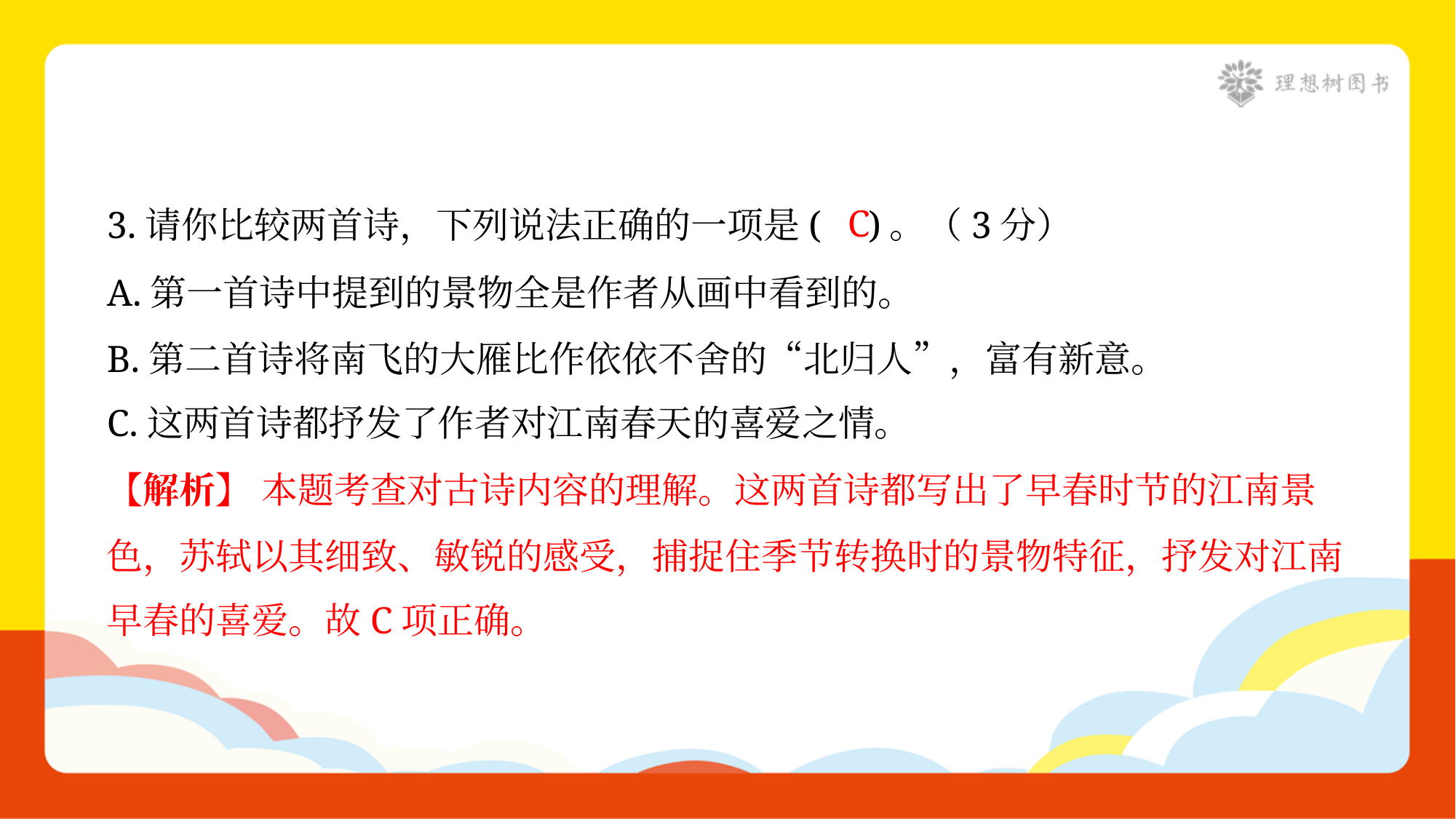

C
3.请你比较两首诗，下列说法正确的一项是(     )。（3分）
A.第一首诗中提到的景物全是作者从画中看到的。
B.第二首诗将南飞的大雁比作依依不舍的“北归人”，富有新意。
C.这两首诗都抒发了作者对江南春天的喜爱之情。
【解析】 本题考查对古诗内容的理解。这两首诗都写出了早春时节的江南景
色，苏轼以其细致、敏锐的感受，捕捉住季节转换时的景物特征，抒发对江南
早春的喜爱。故C项正确。